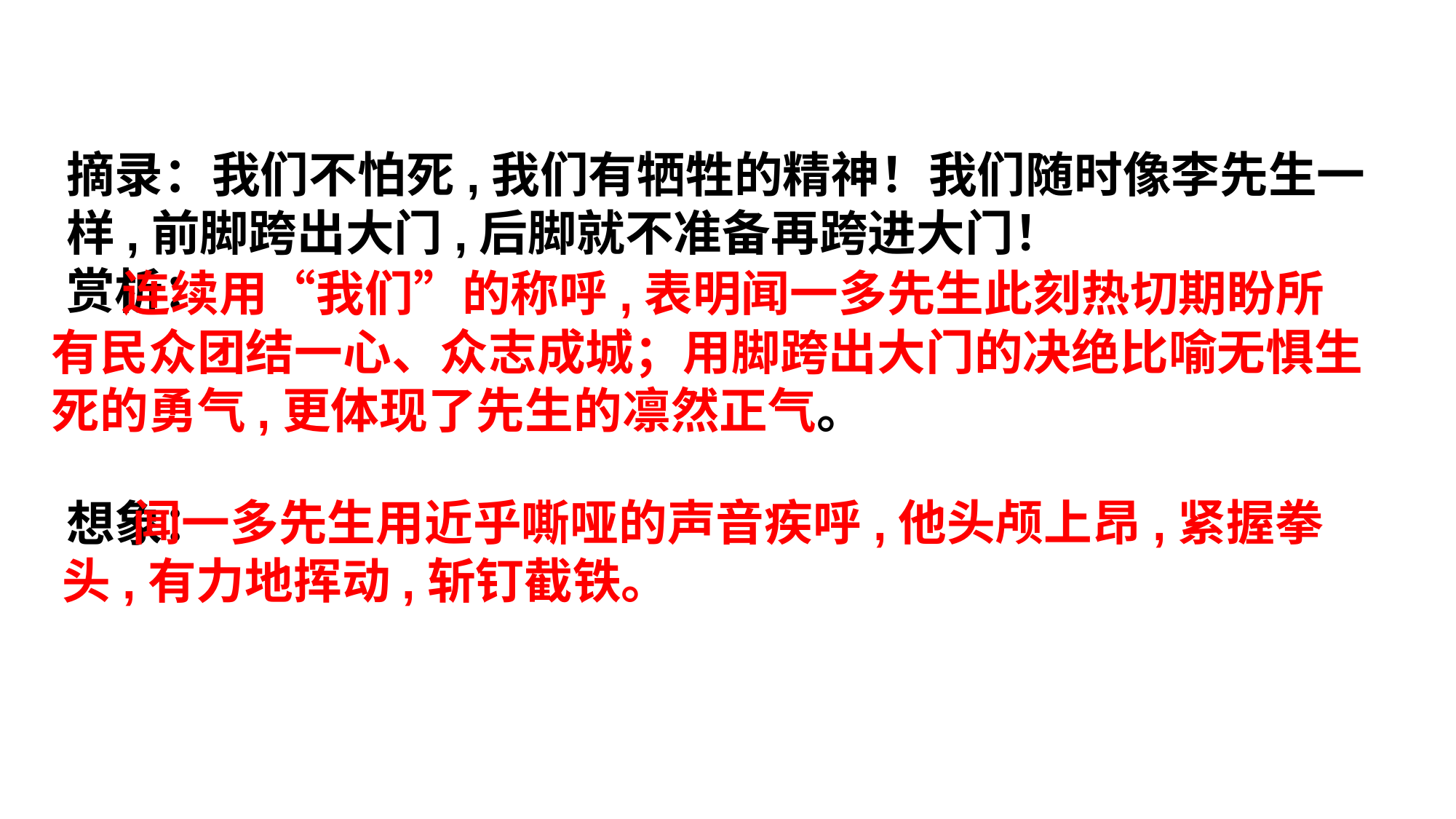

摘录：我们不怕死,我们有牺牲的精神！我们随时像李先生一样,前脚跨出大门,后脚就不准备再跨进大门！
赏析：

想象：
     连续用“我们”的称呼,表明闻一多先生此刻热切期盼所有民众团结一心、众志成城；用脚跨出大门的决绝比喻无惧生死的勇气,更体现了先生的凛然正气。
     闻一多先生用近乎嘶哑的声音疾呼,他头颅上昂,紧握拳头,有力地挥动,斩钉截铁。